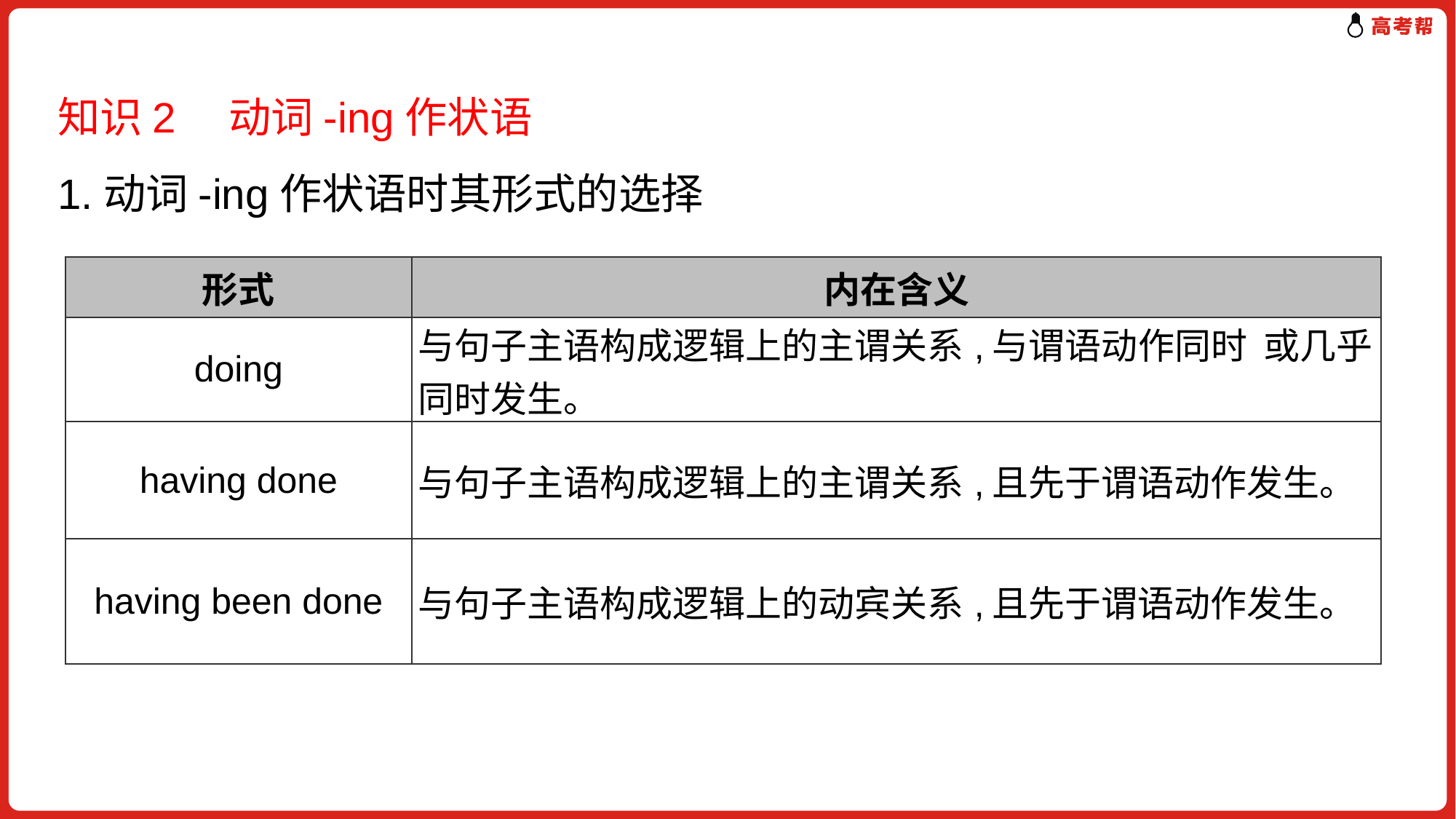

知识2　动词-ing作状语
1.动词-ing作状语时其形式的选择

| 形式 | 内在含义 |
| --- | --- |
| doing | 与句子主语构成逻辑上的主谓关系,与谓语动作同时 或几乎同时发生。 |
| having done | 与句子主语构成逻辑上的主谓关系,且先于谓语动作发生。 |
| having been done | 与句子主语构成逻辑上的动宾关系,且先于谓语动作发生。 |